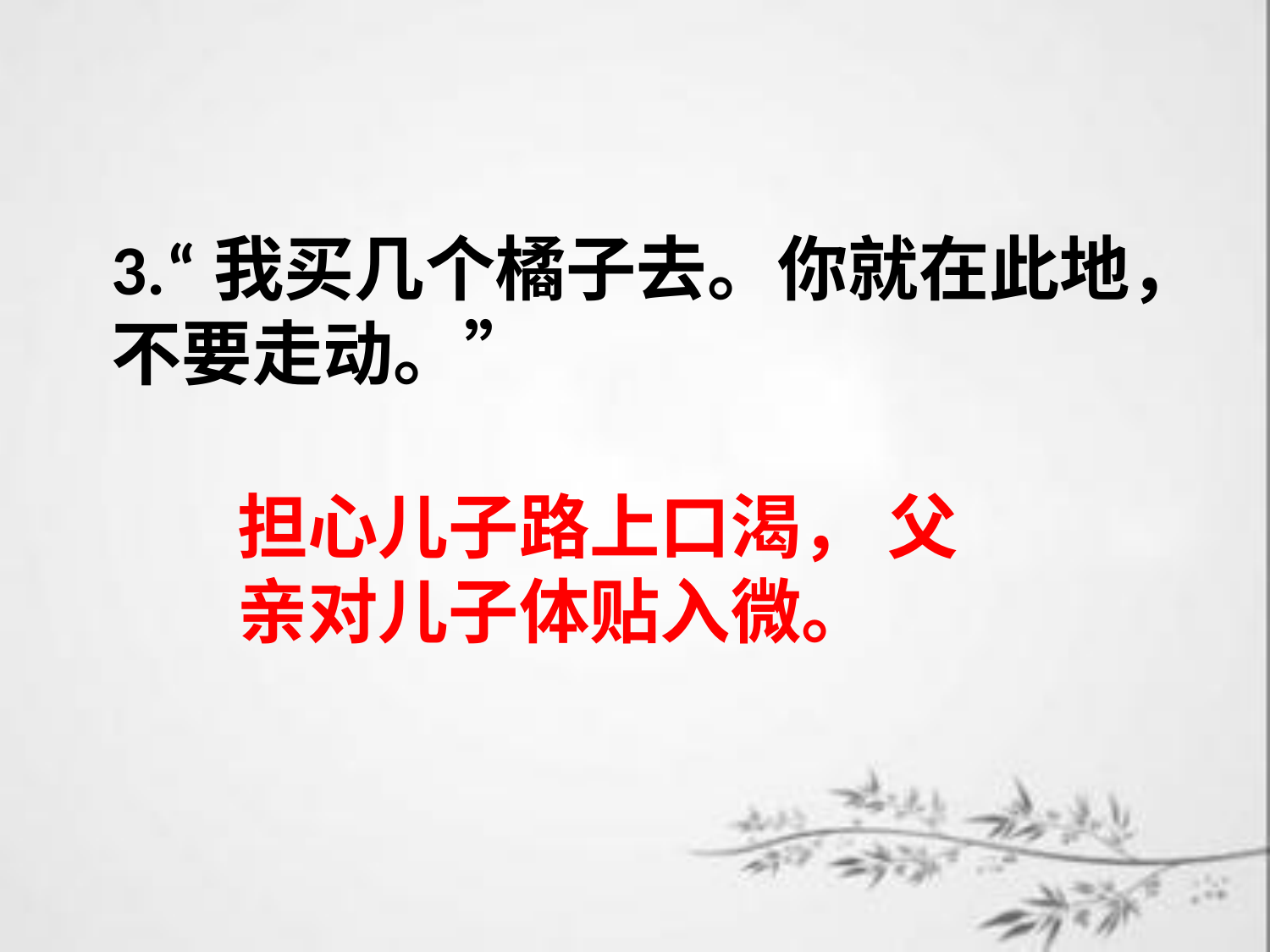

3.“我买几个橘子去。你就在此地，不要走动。”
担心儿子路上口渴， 父亲对儿子体贴入微。